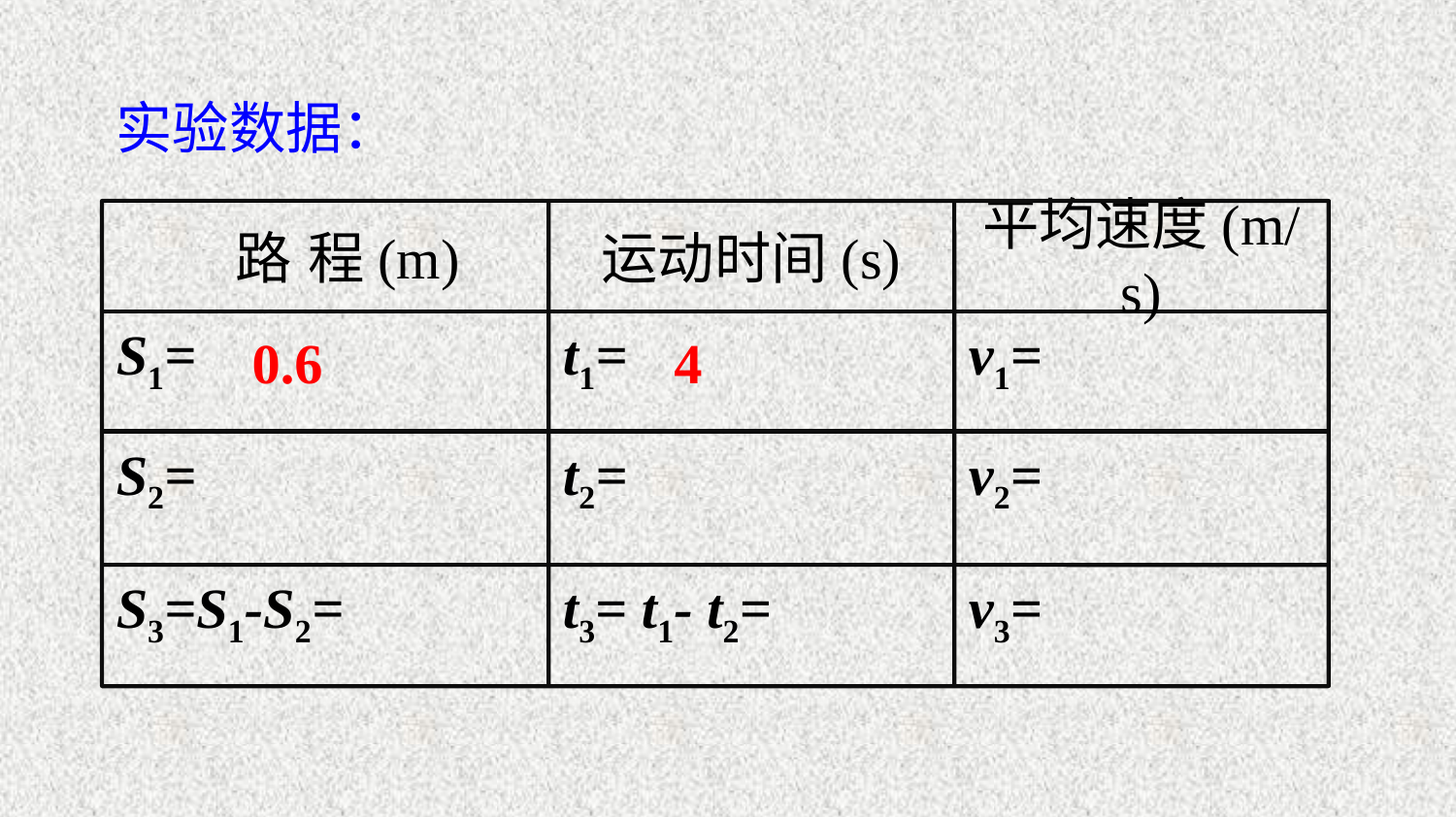

实验数据：
  路 程(m)

运动时间(s)

平均速度(m/s)

S1=
t1=
v1=
S2=

t2=
v2=
S3=S1-S2=

t3= t1- t2=
v3=

0.6
4